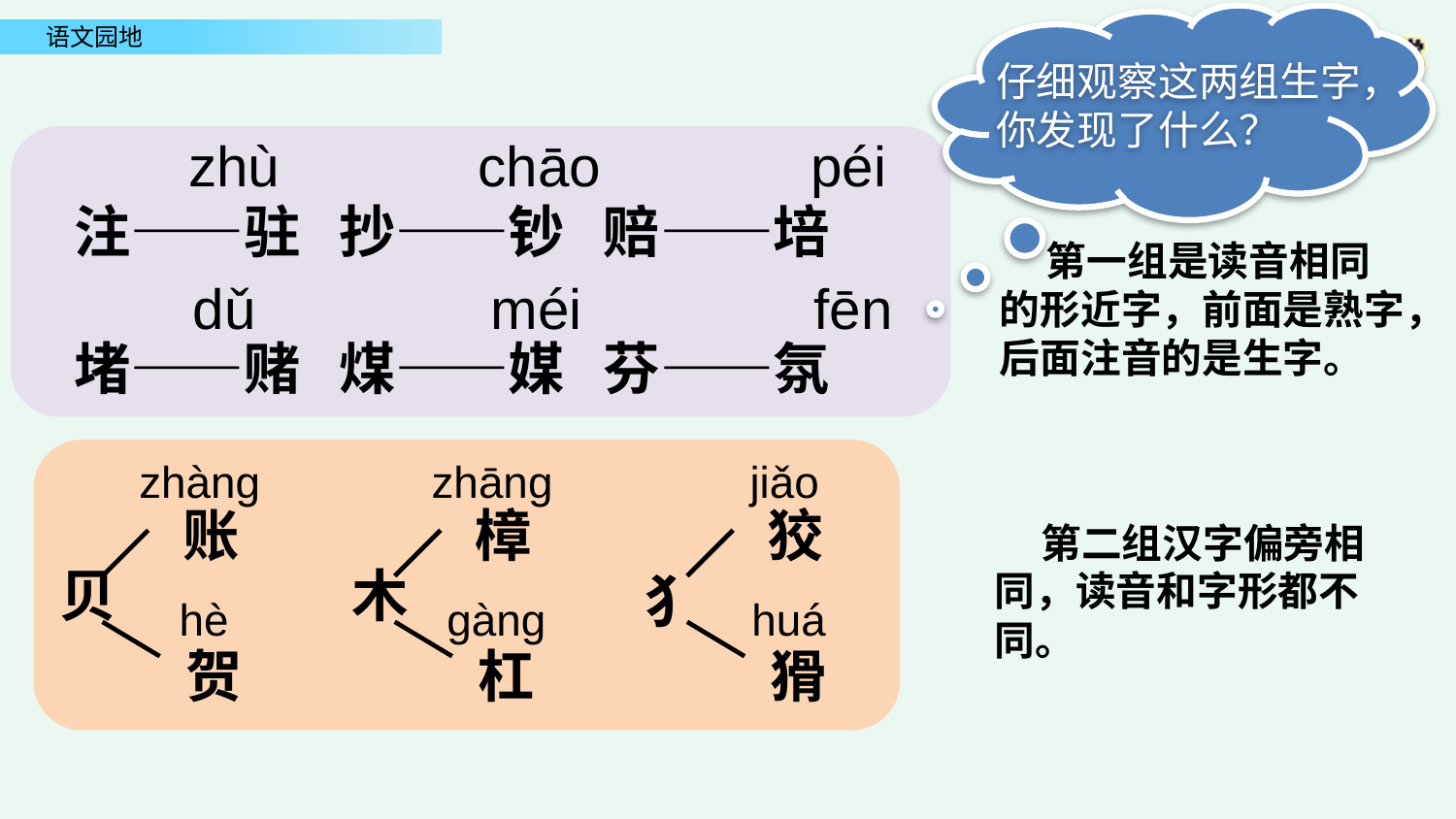

仔细观察这两组生字，你发现了什么？
zhù
chāo
péi
注——驻   抄——钞   赔——培
dǔ
méi
fēn
堵——赌   煤——媒   芬——氛

    第一组是读音相同的形近字，前面是熟字，后面注音的是生字。

zhàng
账
贝
hè
贺
zhāng
樟
木
gàng
杠
jiǎo
狡

huá
猾
犭
    第二组汉字偏旁相同，读音和字形都不同。